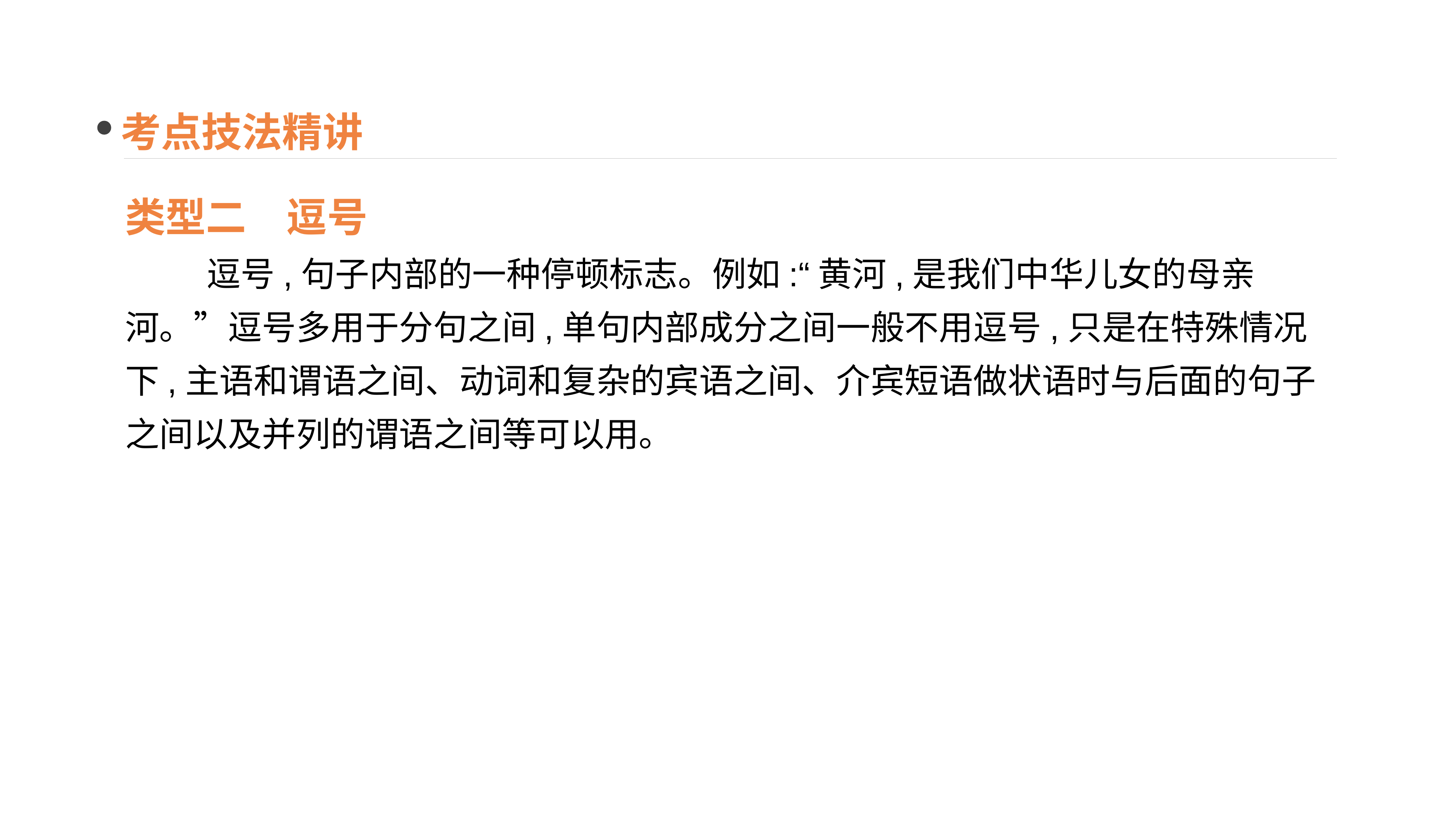

考点技法精讲

类型二　逗号
 逗号,句子内部的一种停顿标志。例如:“黄河,是我们中华儿女的母亲河。”逗号多用于分句之间,单句内部成分之间一般不用逗号,只是在特殊情况下,主语和谓语之间、动词和复杂的宾语之间、介宾短语做状语时与后面的句子之间以及并列的谓语之间等可以用。